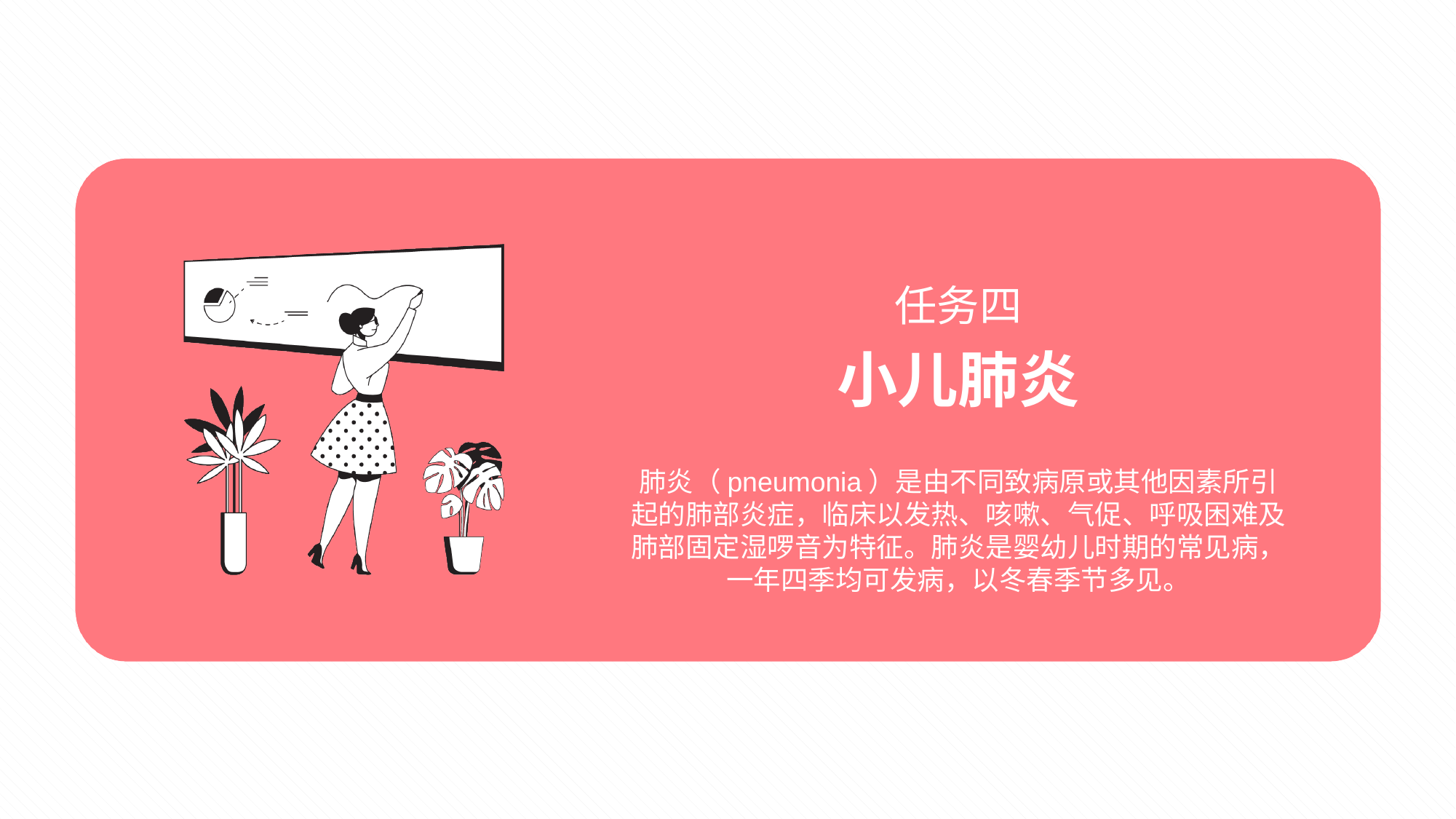

# 任务四
小儿肺炎
肺炎（pneumonia）是由不同致病原或其他因素所引起的肺部炎症，临床以发热、咳嗽、气促、呼吸困难及肺部固定湿啰音为特征。肺炎是婴幼儿时期的常见病，一年四季均可发病，以冬春季节多见。